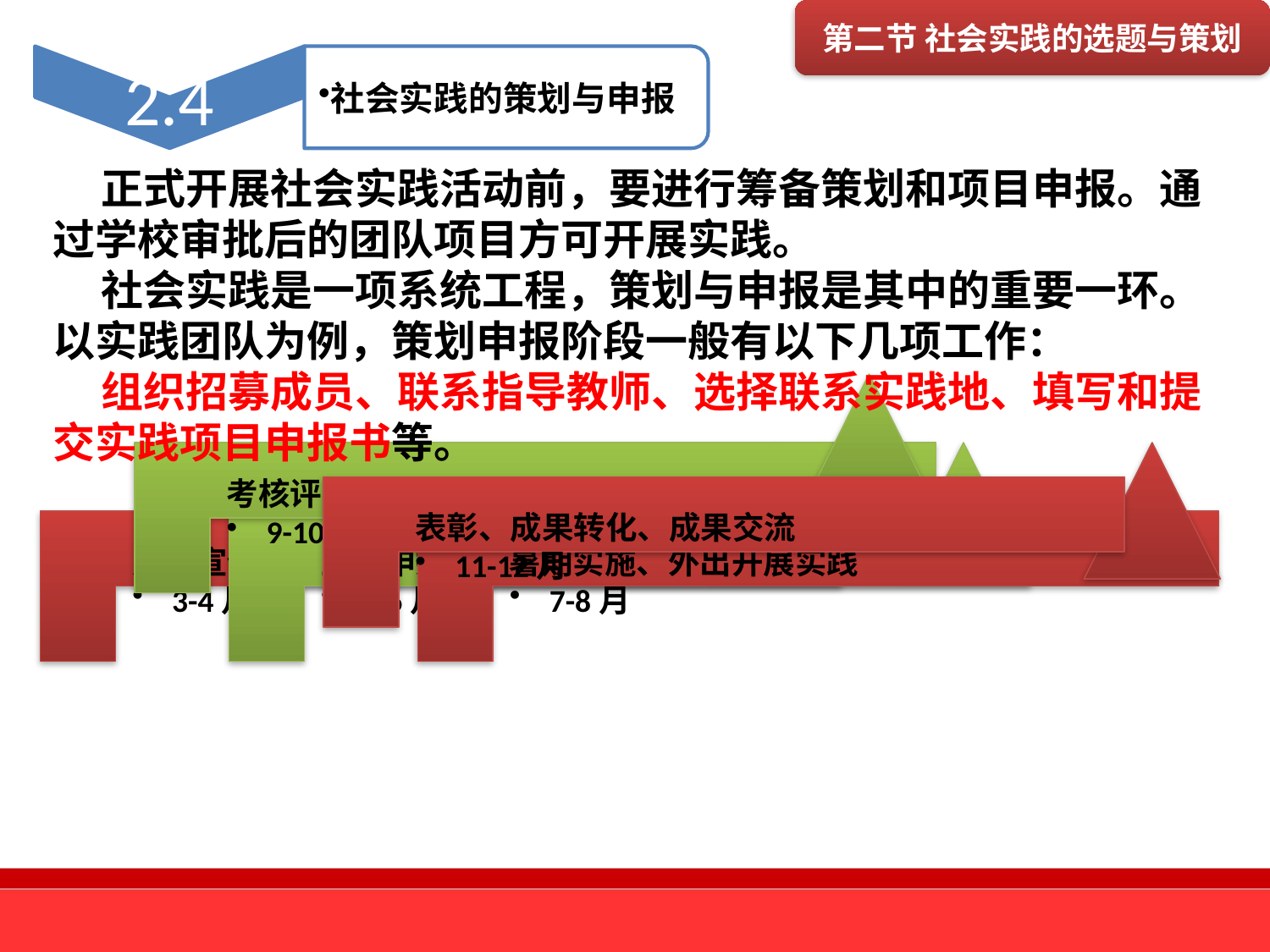

第二节 社会实践的选题与策划
社会实践的策划与申报
2.4
    正式开展社会实践活动前，要进行筹备策划和项目申报。通过学校审批后的团队项目方可开展实践。
    社会实践是一项系统工程，策划与申报是其中的重要一环。
以实践团队为例，策划申报阶段一般有以下几项工作：
    组织招募成员、联系指导教师、选择联系实践地、填写和提交实践项目申报书等。
启动宣传、理论授课、发布通知
立项申报、申报项目准备工作
考核评优、成绩评定
3-4月
5-6月
暑期实施、外出开展实践
7-8月
9-10月
表彰、成果转化、成果交流